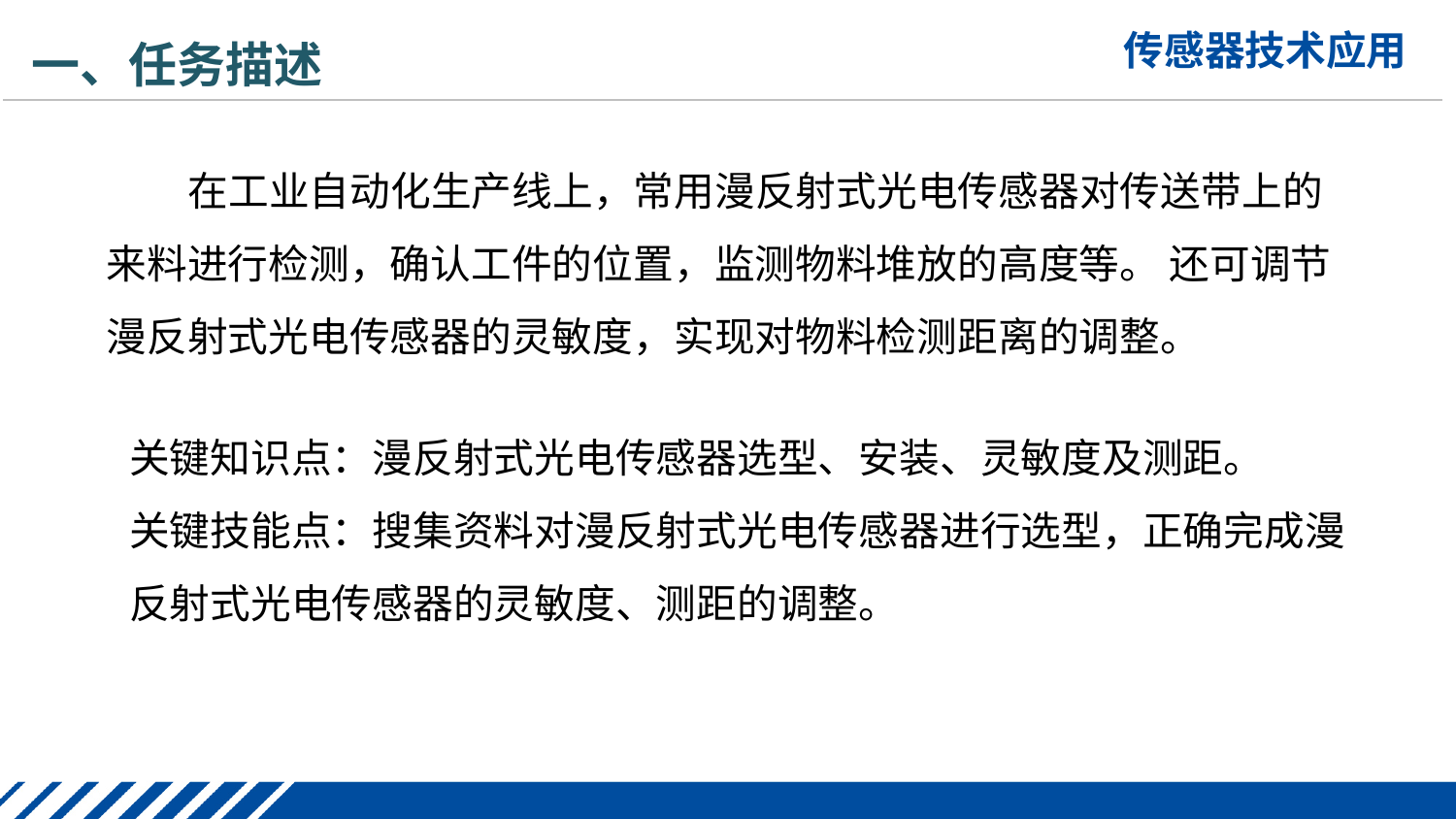

一、任务描述
        在工业自动化生产线上，常用漫反射式光电传感器对传送带上的来料进行检测，确认工件的位置，监测物料堆放的高度等。 还可调节漫反射式光电传感器的灵敏度，实现对物料检测距离的调整。
关键知识点：漫反射式光电传感器选型、安装、灵敏度及测距。
关键技能点：搜集资料对漫反射式光电传感器进行选型，正确完成漫反射式光电传感器的灵敏度、测距的调整。